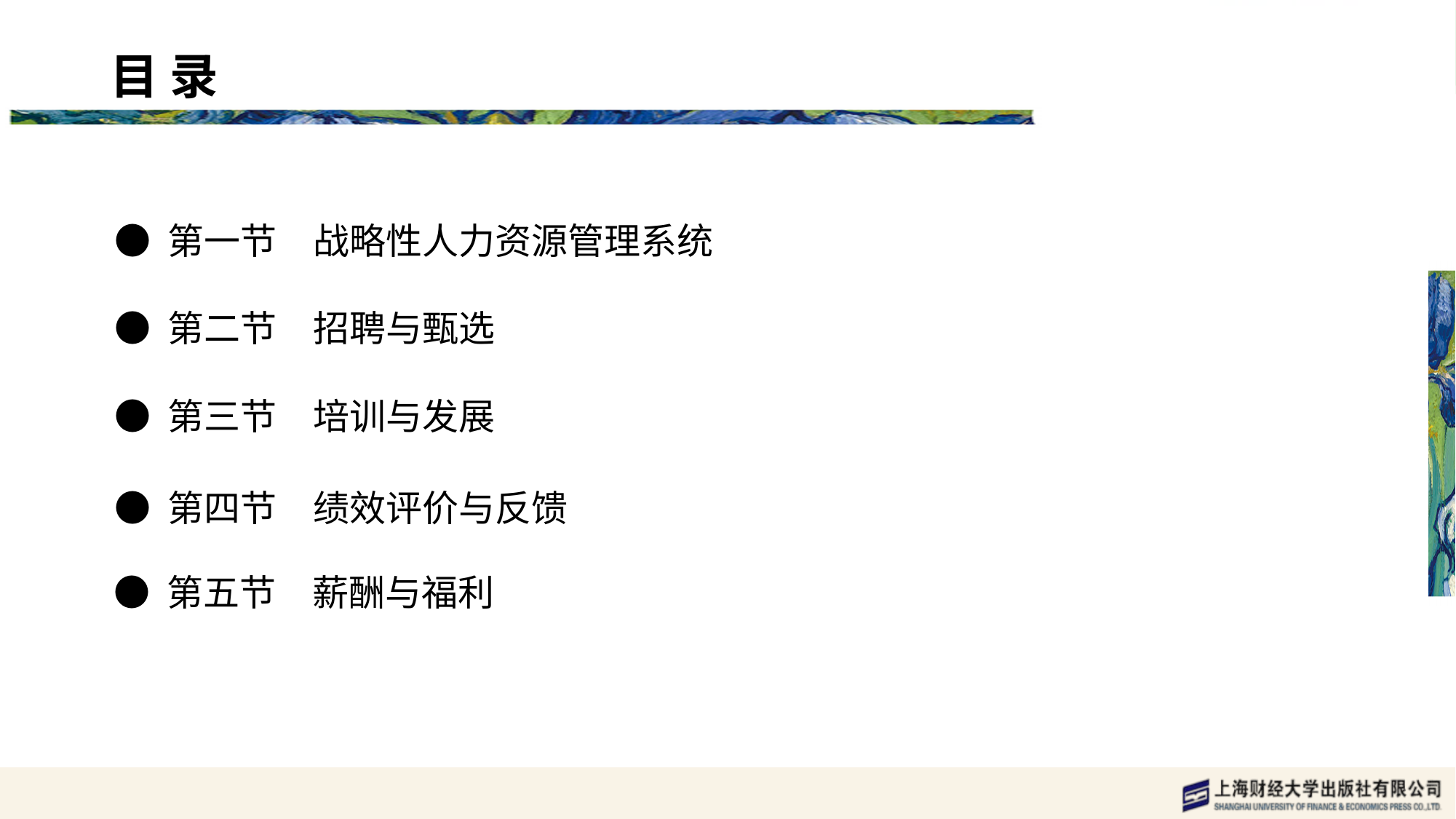

目 录  content
● 第一节　战略性人力资源管理系统
● 第二节　招聘与甄选
● 第三节　培训与发展
● 第四节　绩效评价与反馈
● 第五节　薪酬与福利